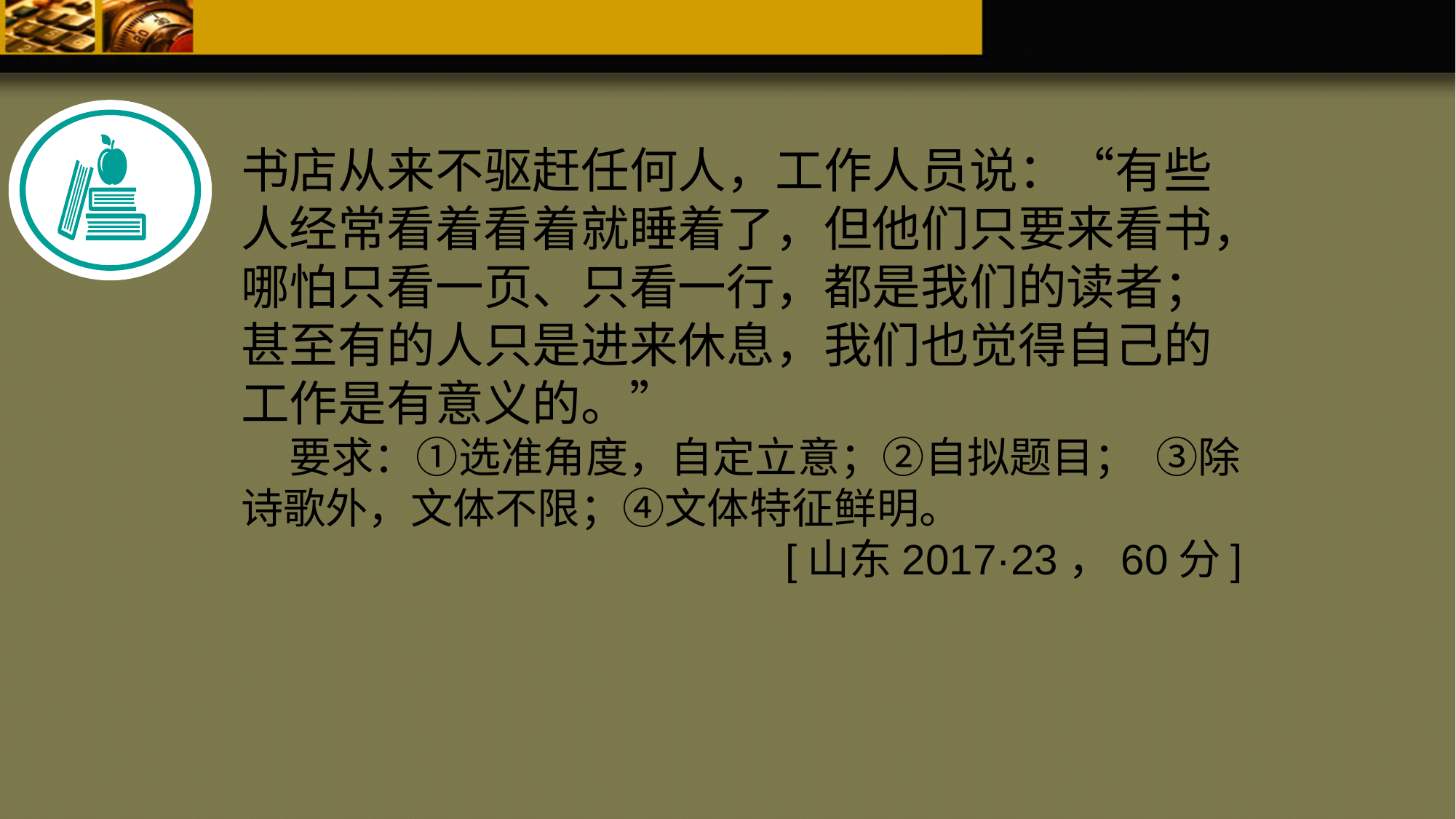

书店从来不驱赶任何人，工作人员说：“有些人经常看着看着就睡着了，但他们只要来看书，哪怕只看一页、只看一行，都是我们的读者；甚至有的人只是进来休息，我们也觉得自己的工作是有意义的。”
    要求：①选准角度，自定立意；②自拟题目；  ③除诗歌外，文体不限；④文体特征鲜明。
[山东2017·23，60分]